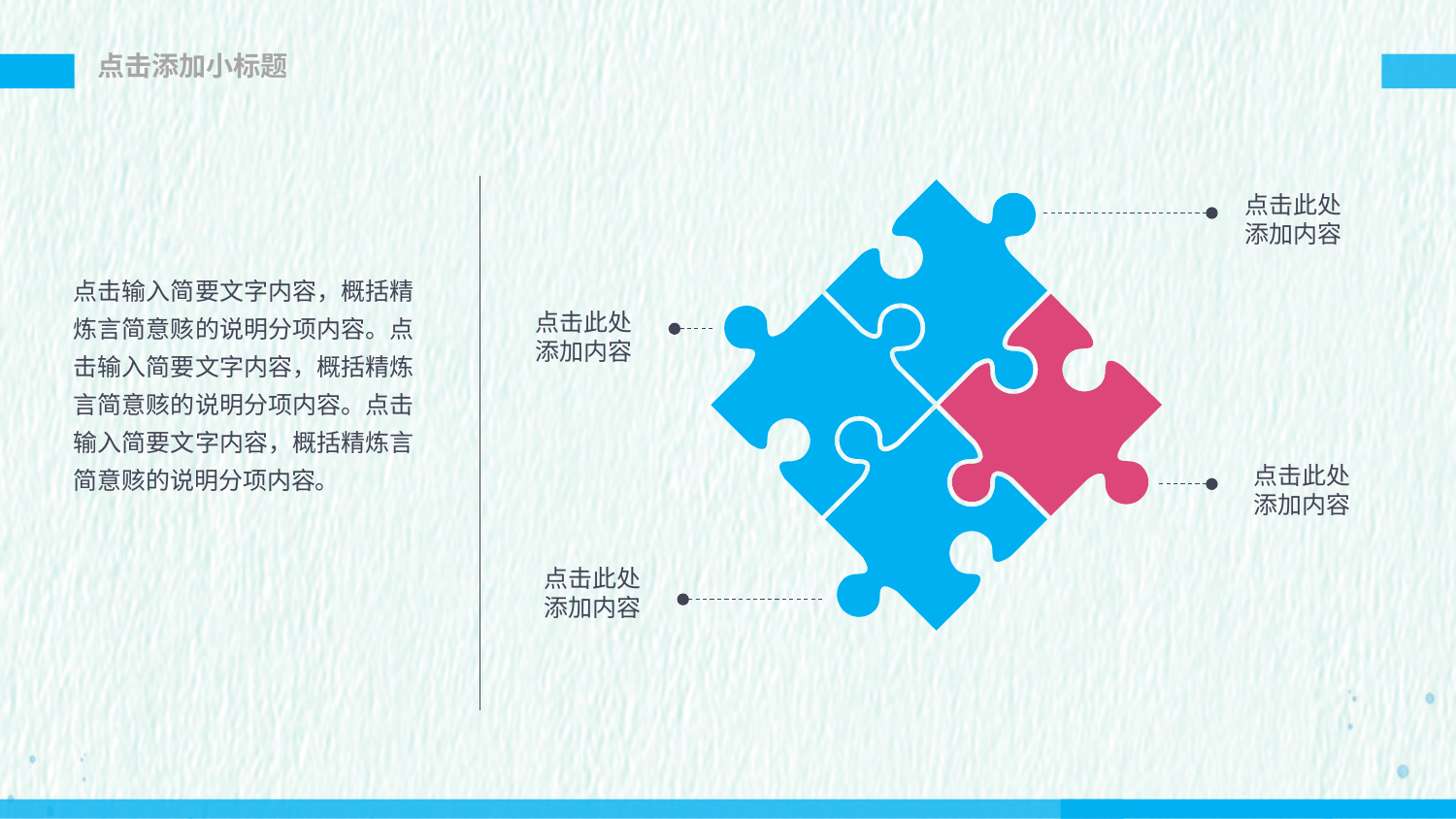

点击添加小标题

点击此处
添加内容

点击输入简要文字内容，概括精炼言简意赅的说明分项内容。点击输入简要文字内容，概括精炼言简意赅的说明分项内容。点击输入简要文字内容，概括精炼言简意赅的说明分项内容。

点击此处
添加内容

点击此处
添加内容
点击此处
添加内容